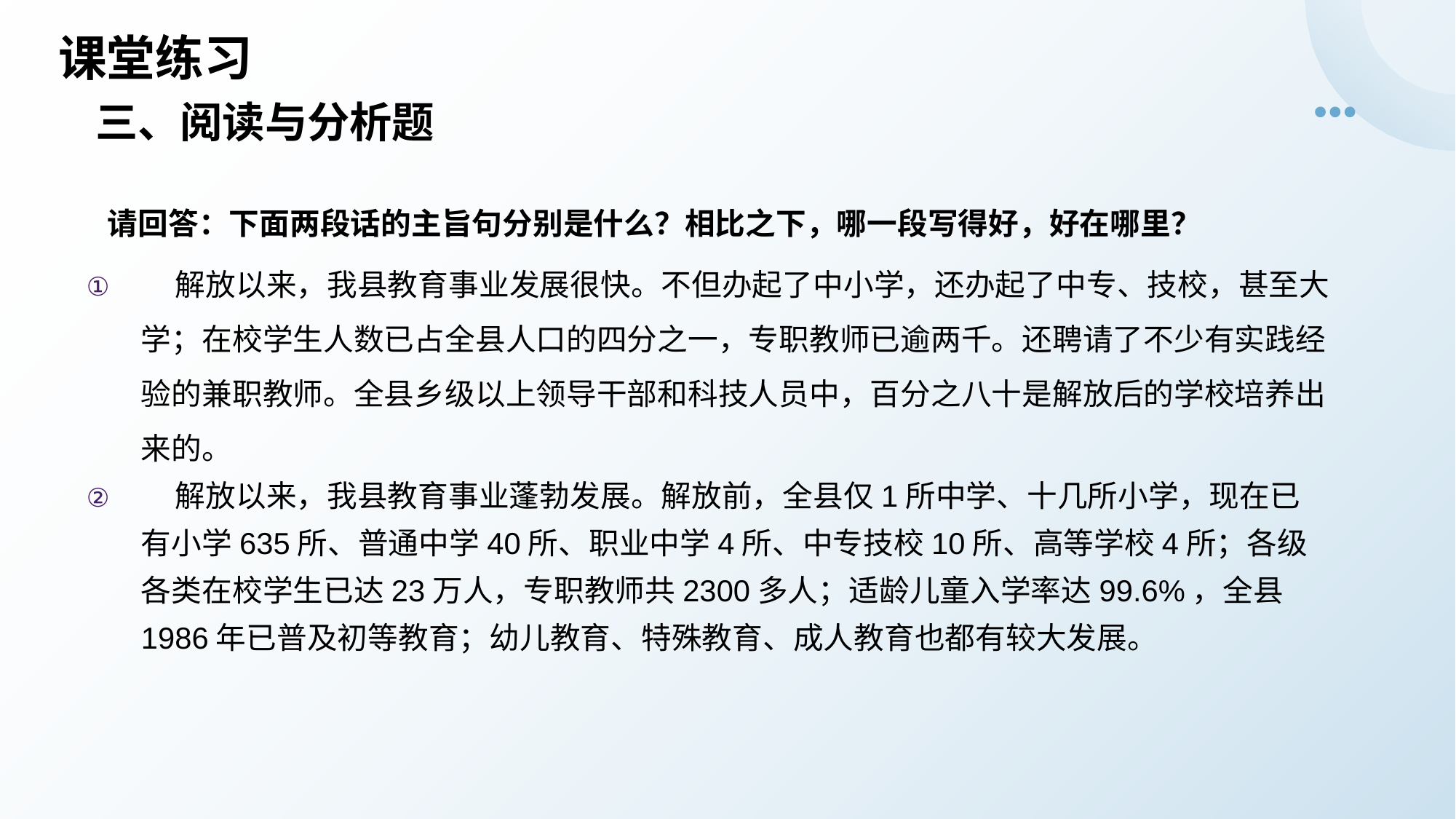

课堂练习
三、阅读与分析题
  请回答：下面两段话的主旨句分别是什么？相比之下，哪一段写得好，好在哪里？
    解放以来，我县教育事业发展很快。不但办起了中小学，还办起了中专、技校，甚至大学；在校学生人数已占全县人口的四分之一，专职教师已逾两千。还聘请了不少有实践经验的兼职教师。全县乡级以上领导干部和科技人员中，百分之八十是解放后的学校培养出来的。
    解放以来，我县教育事业蓬勃发展。解放前，全县仅1所中学、十几所小学，现在已有小学635所、普通中学40所、职业中学4所、中专技校10所、高等学校4所；各级各类在校学生已达23万人，专职教师共2300多人；适龄儿童入学率达99.6%，全县1986年已普及初等教育；幼儿教育、特殊教育、成人教育也都有较大发展。